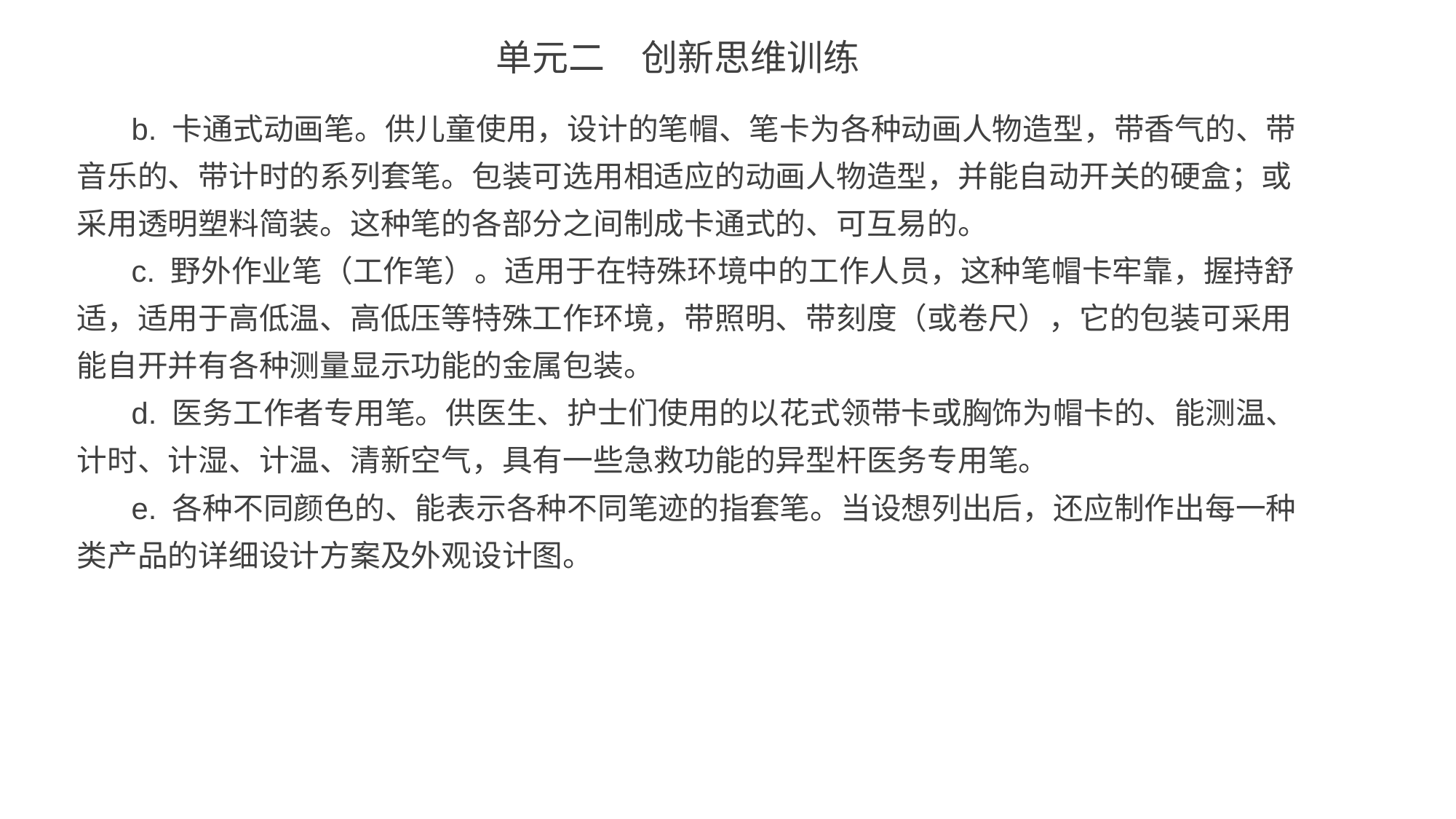

单元二　创新思维训练
b. 卡通式动画笔。供儿童使用，设计的笔帽、笔卡为各种动画人物造型，带香气的、带音乐的、带计时的系列套笔。包装可选用相适应的动画人物造型，并能自动开关的硬盒；或采用透明塑料简装。这种笔的各部分之间制成卡通式的、可互易的。
c. 野外作业笔（工作笔）。适用于在特殊环境中的工作人员，这种笔帽卡牢靠，握持舒适，适用于高低温、高低压等特殊工作环境，带照明、带刻度（或卷尺），它的包装可采用能自开并有各种测量显示功能的金属包装。
d. 医务工作者专用笔。供医生、护士们使用的以花式领带卡或胸饰为帽卡的、能测温、计时、计湿、计温、清新空气，具有一些急救功能的异型杆医务专用笔。
e. 各种不同颜色的、能表示各种不同笔迹的指套笔。当设想列出后，还应制作出每一种类产品的详细设计方案及外观设计图。